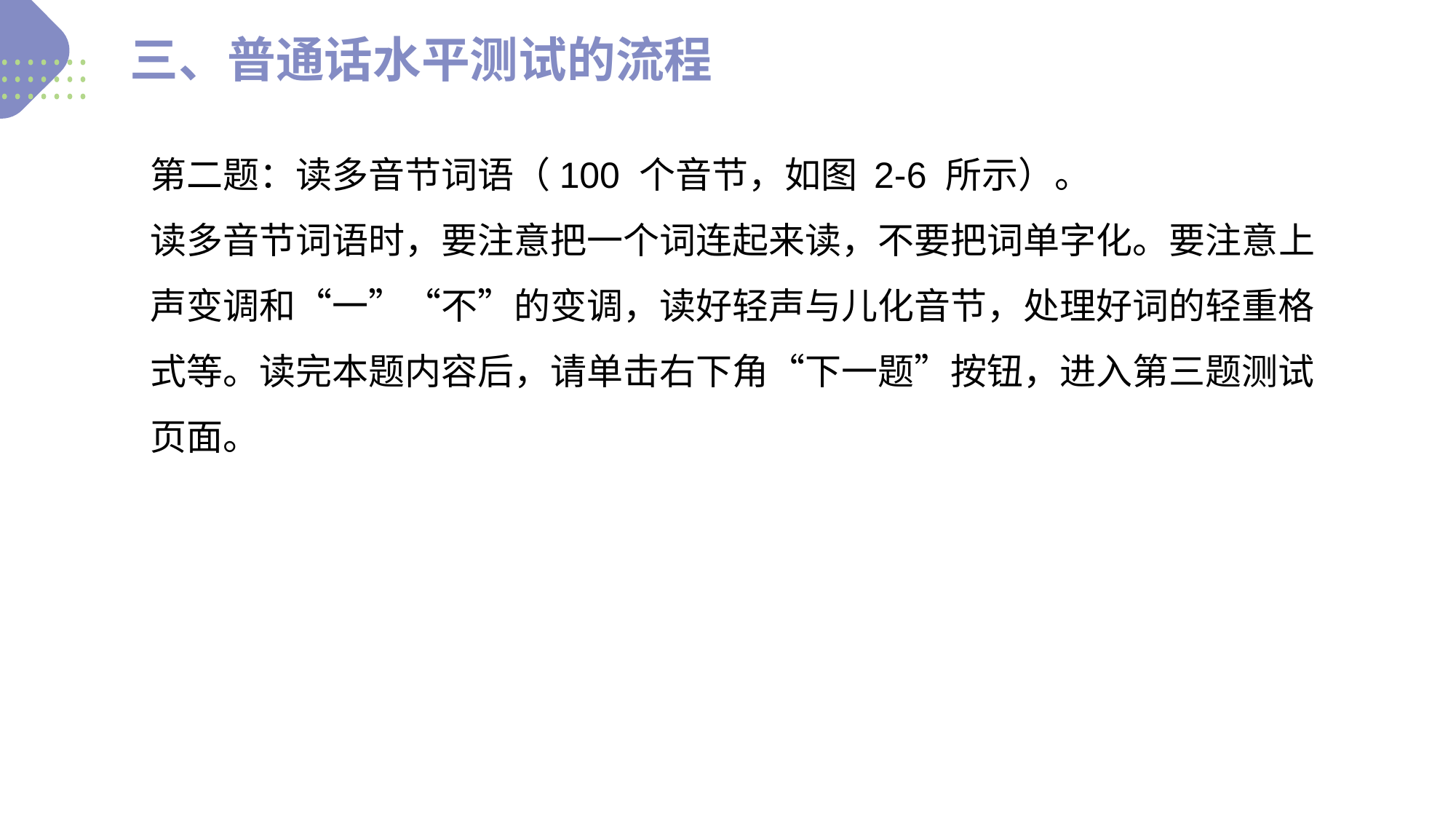

三、普通话水平测试的流程

第二题：读多音节词语（100 个音节，如图 2-6 所示）。
读多音节词语时，要注意把一个词连起来读，不要把词单字化。要注意上声变调和“一”“不”的变调，读好轻声与儿化音节，处理好词的轻重格式等。读完本题内容后，请单击右下角“下一题”按钮，进入第三题测试页面。